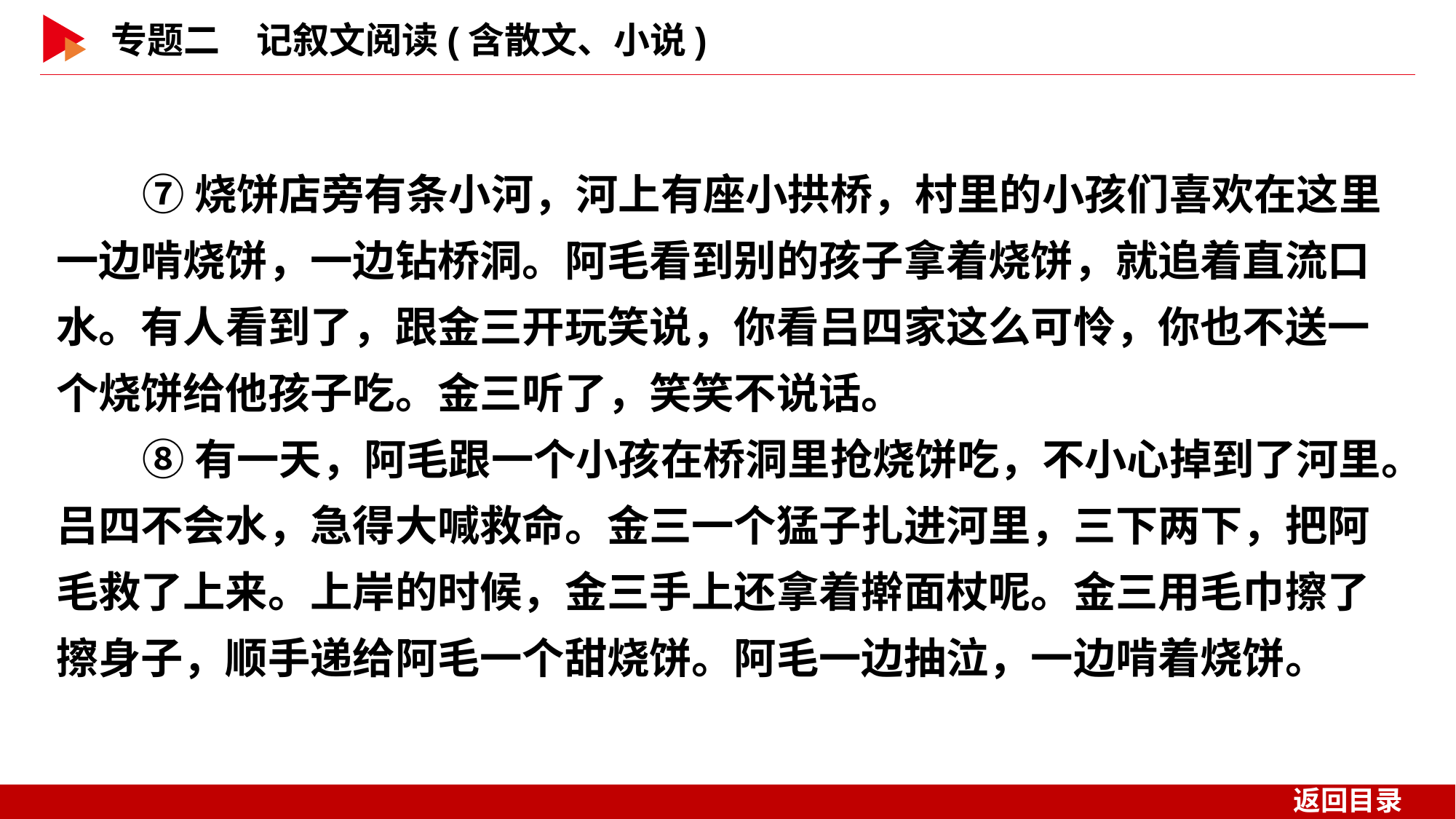

⑦烧饼店旁有条小河，河上有座小拱桥，村里的小孩们喜欢在这里一边啃烧饼，一边钻桥洞。阿毛看到别的孩子拿着烧饼，就追着直流口水。有人看到了，跟金三开玩笑说，你看吕四家这么可怜，你也不送一个烧饼给他孩子吃。金三听了，笑笑不说话。
⑧有一天，阿毛跟一个小孩在桥洞里抢烧饼吃，不小心掉到了河里。吕四不会水，急得大喊救命。金三一个猛子扎进河里，三下两下，把阿毛救了上来。上岸的时候，金三手上还拿着擀面杖呢。金三用毛巾擦了擦身子，顺手递给阿毛一个甜烧饼。阿毛一边抽泣，一边啃着烧饼。